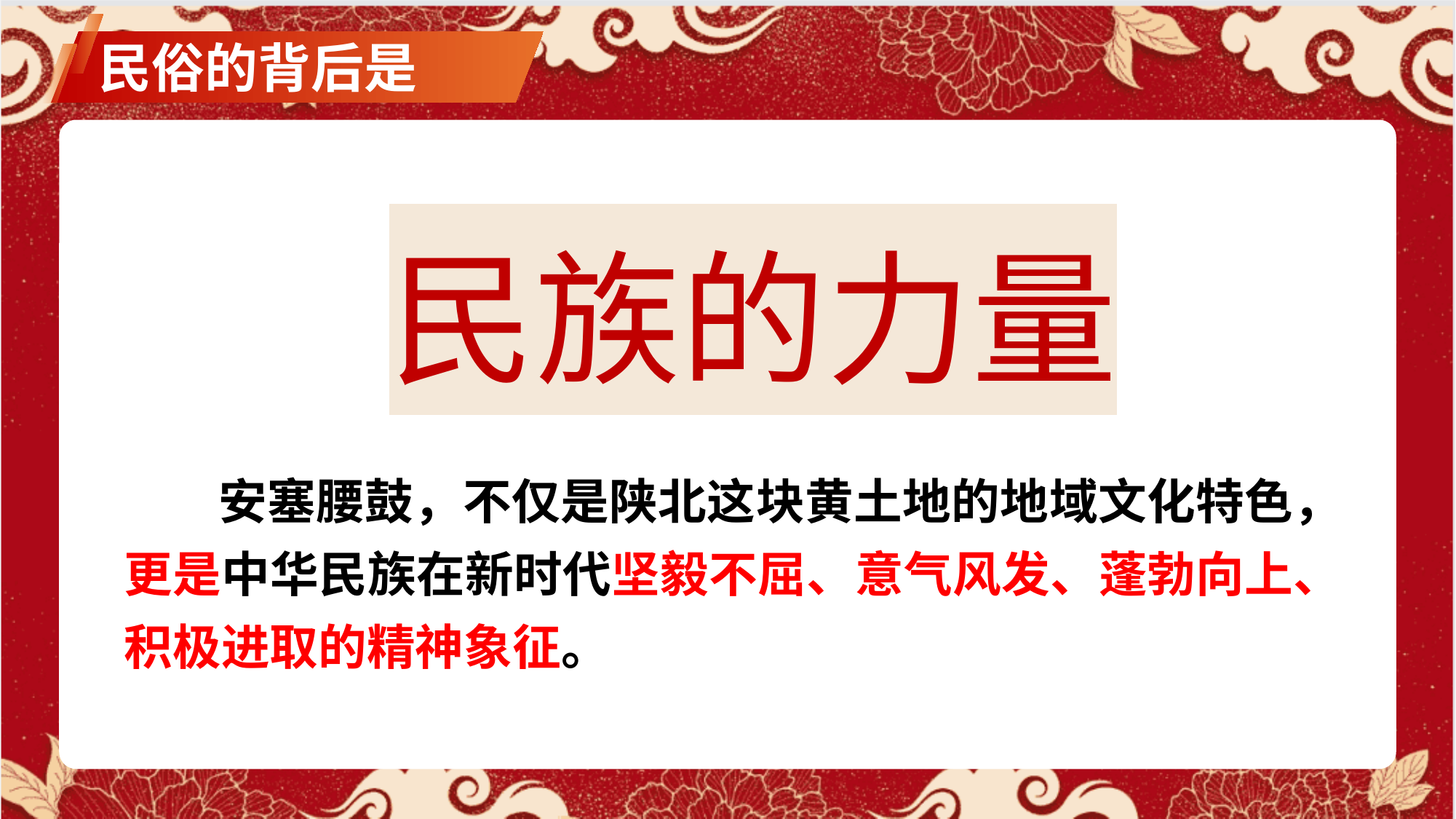

民俗的背后是

民族的力量
安塞腰鼓，不仅是陕北这块黄土地的地域文化特色，更是中华民族在新时代坚毅不屈、意气风发、蓬勃向上、积极进取的精神象征。